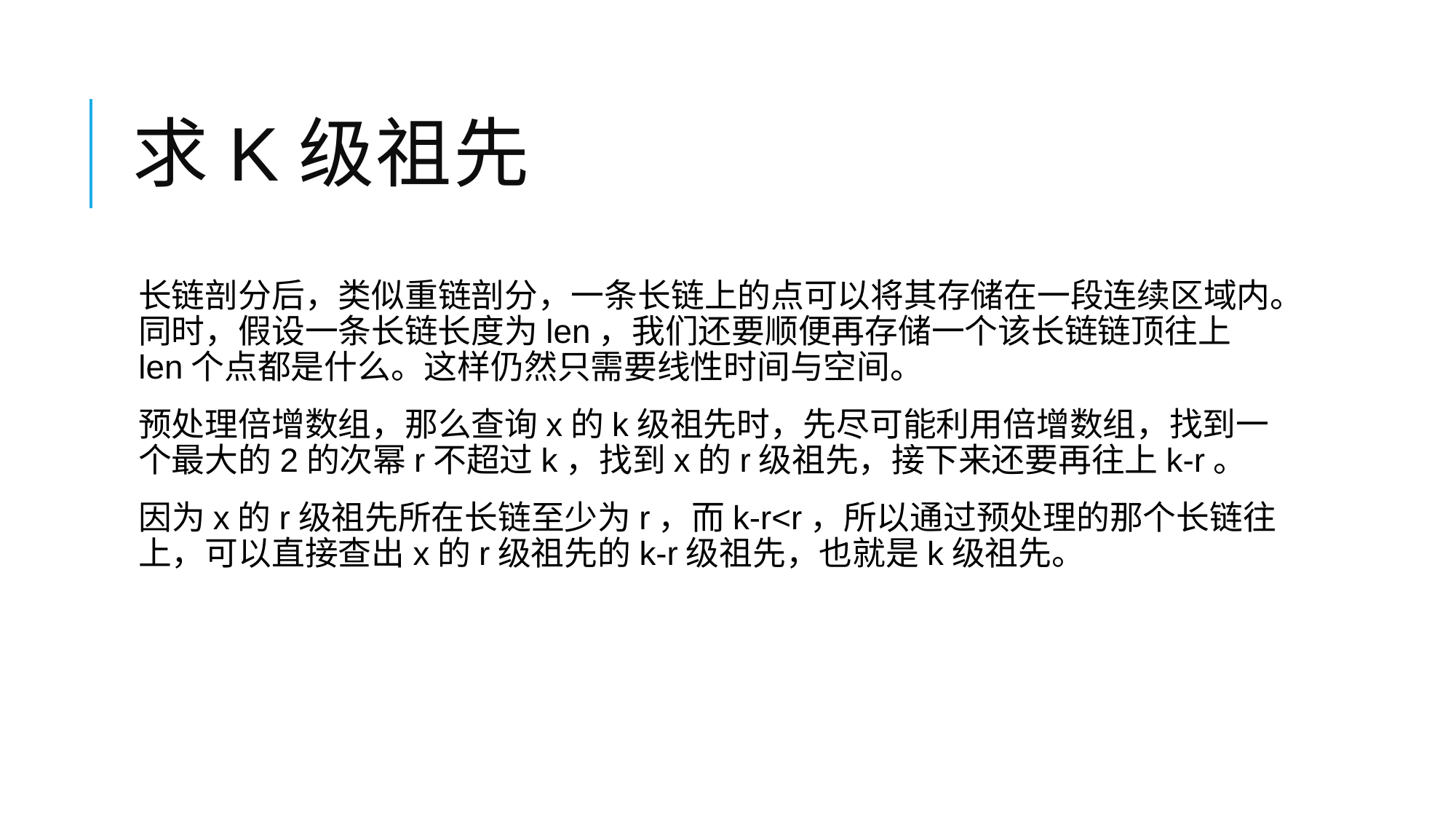

# 求k级祖先
长链剖分后，类似重链剖分，一条长链上的点可以将其存储在一段连续区域内。同时，假设一条长链长度为len，我们还要顺便再存储一个该长链链顶往上len个点都是什么。这样仍然只需要线性时间与空间。
预处理倍增数组，那么查询x的k级祖先时，先尽可能利用倍增数组，找到一个最大的2的次幂r不超过k，找到x的r级祖先，接下来还要再往上k-r。
因为x的r级祖先所在长链至少为r，而k-r<r，所以通过预处理的那个长链往上，可以直接查出x的r级祖先的k-r级祖先，也就是k级祖先。